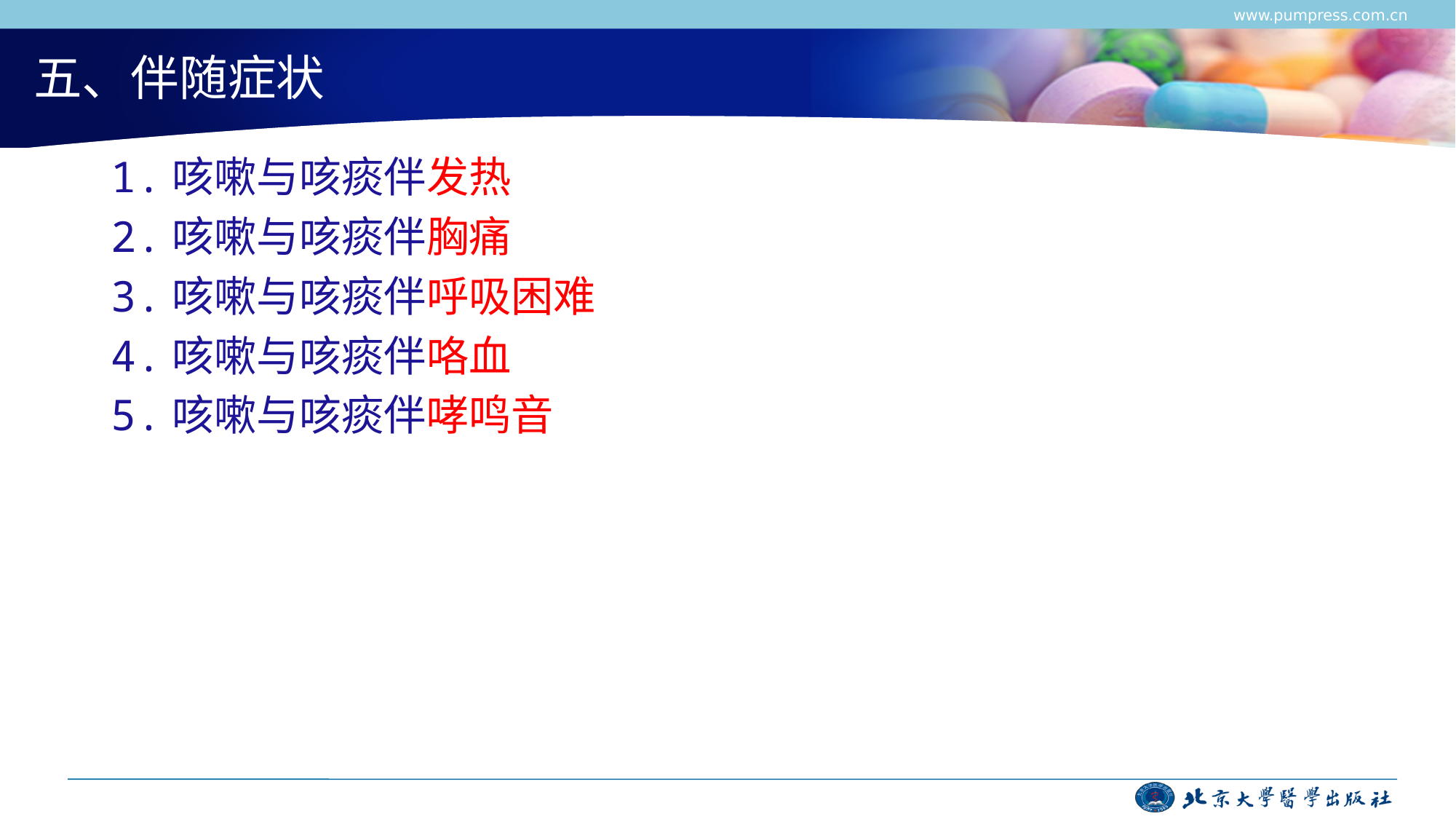

www.pumpress.com.cn
# 五、伴随症状
1.咳嗽与咳痰伴发热
2.咳嗽与咳痰伴胸痛
3.咳嗽与咳痰伴呼吸困难
4.咳嗽与咳痰伴咯血
5.咳嗽与咳痰伴哮鸣音